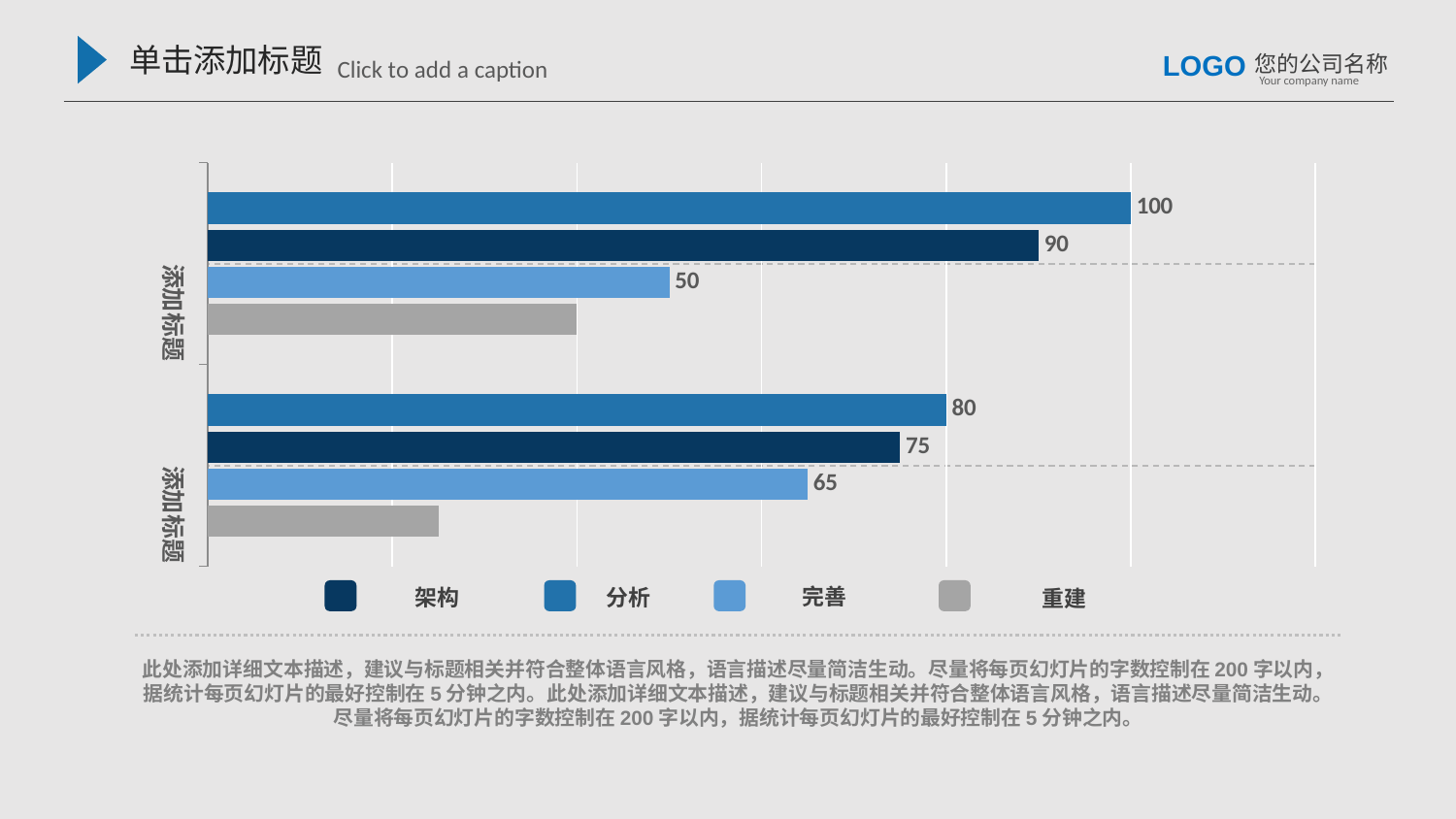

单击添加标题
Click to add a caption
LOGO
您的公司名称
Your company name

### Chart

| Category | 列1 | 列2 | 列3 | 列4 |
|---|---|---|---|---|
| 添加标题 | 100.0 | 90.0 | 50.0 | 40.0 |
| 添加标题 | 80.0 | 75.0 | 65.0 | 25.0 |
架构

分析

完善

重建
此处添加详细文本描述，建议与标题相关并符合整体语言风格，语言描述尽量简洁生动。尽量将每页幻灯片的字数控制在200字以内，据统计每页幻灯片的最好控制在5分钟之内。此处添加详细文本描述，建议与标题相关并符合整体语言风格，语言描述尽量简洁生动。尽量将每页幻灯片的字数控制在200字以内，据统计每页幻灯片的最好控制在5分钟之内。